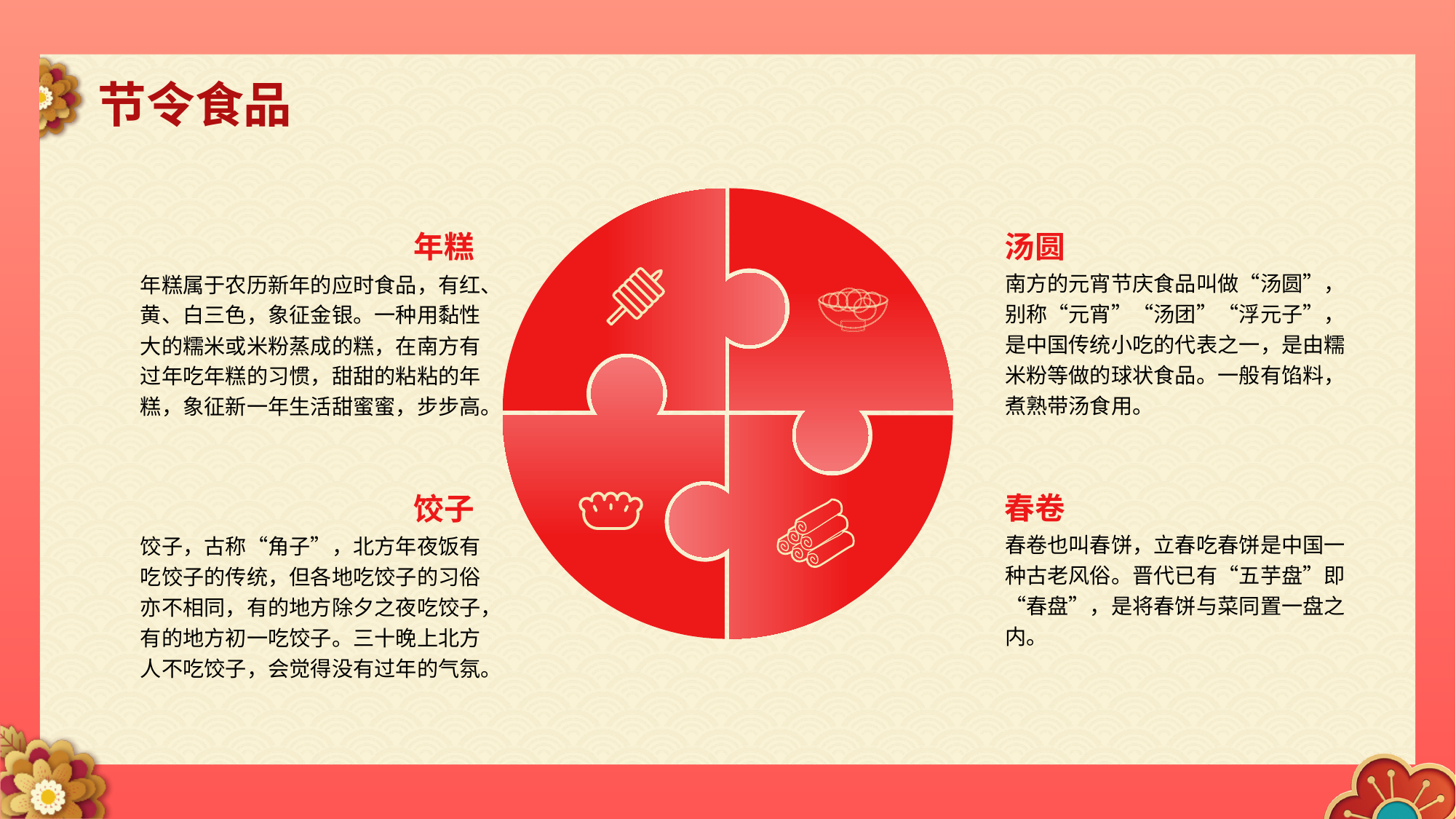

节令食品

年糕
年糕属于农历新年的应时食品，有红、黄、白三色，象征金银。一种用黏性大的糯米或米粉蒸成的糕，在南方有过年吃年糕的习惯，甜甜的粘粘的年糕，象征新一年生活甜蜜蜜，步步高。
汤圆
南方的元宵节庆食品叫做“汤圆”，别称“元宵”“汤团”“浮元子”，是中国传统小吃的代表之一，是由糯米粉等做的球状食品。一般有馅料，煮熟带汤食用。

春卷
春卷也叫春饼，立春吃春饼是中国一种古老风俗。晋代已有“五芋盘”即“春盘”，是将春饼与菜同置一盘之内。
饺子
饺子，古称“角子”，北方年夜饭有吃饺子的传统，但各地吃饺子的习俗亦不相同，有的地方除夕之夜吃饺子，有的地方初一吃饺子。三十晚上北方人不吃饺子，会觉得没有过年的气氛。